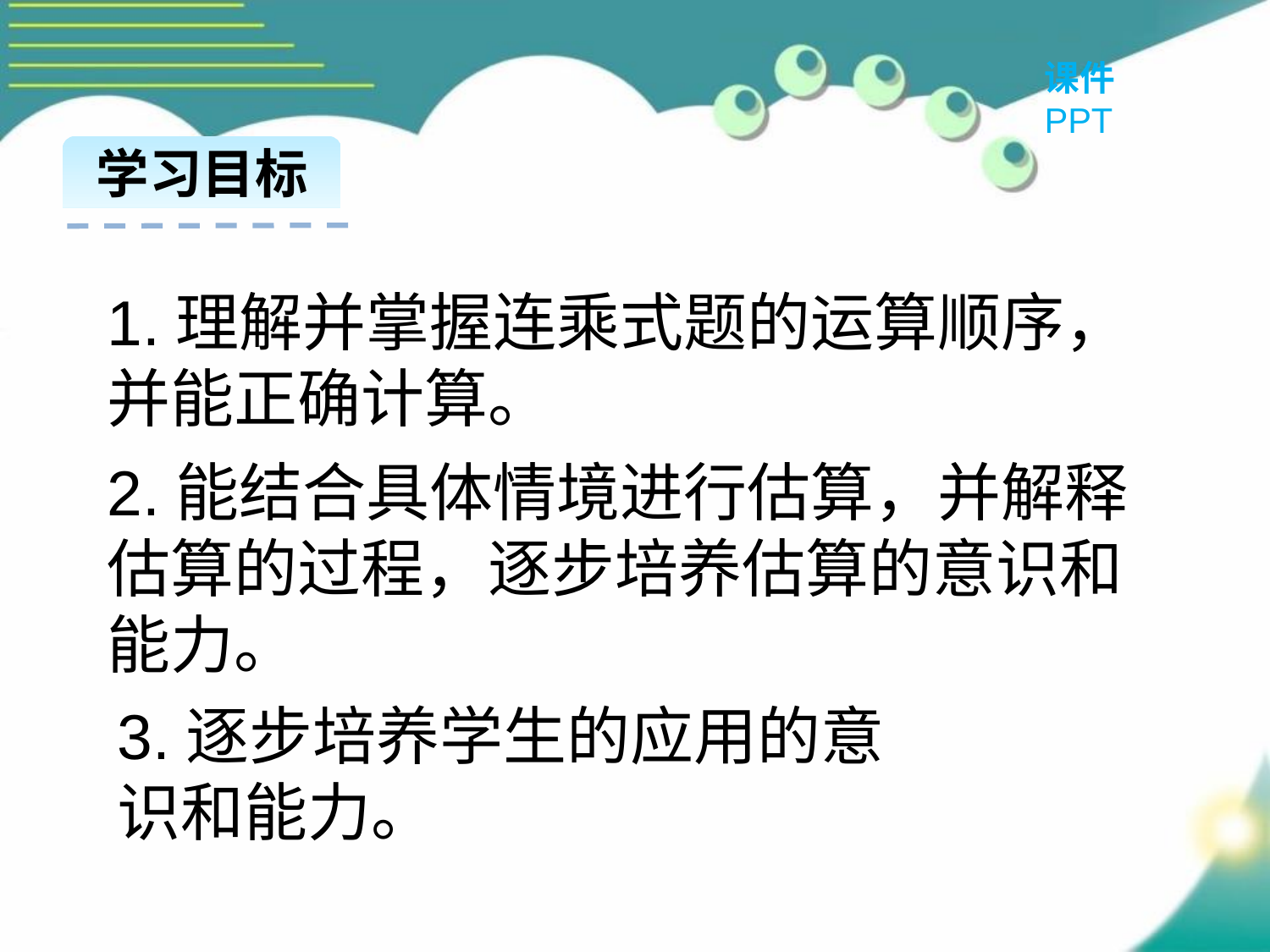

课件PPT
学习目标

1.理解并掌握连乘式题的运算顺序，并能正确计算。
2.能结合具体情境进行估算，并解释估算的过程，逐步培养估算的意识和能力。
3.逐步培养学生的应用的意
识和能力。